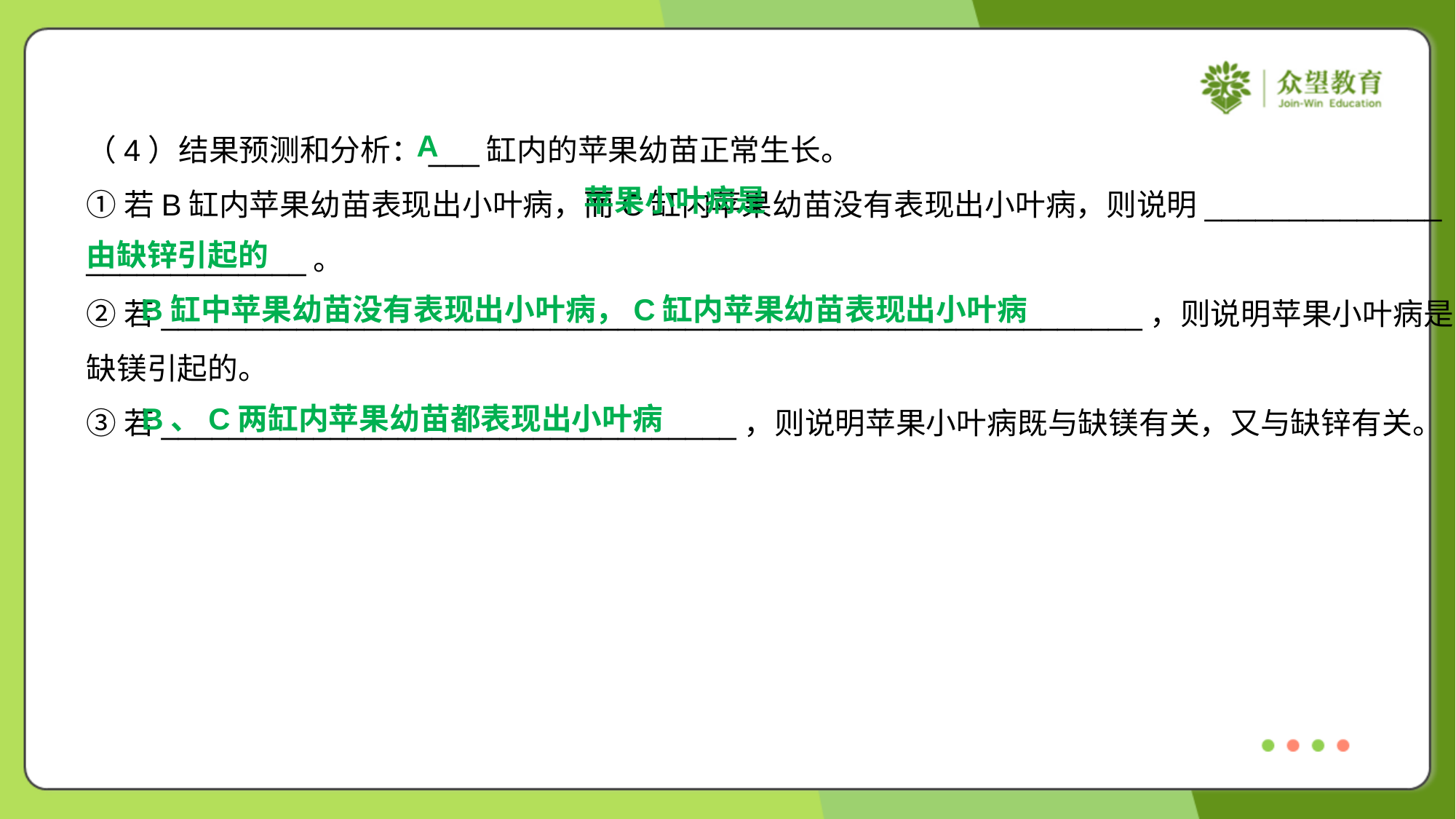

A
（4）结果预测和分析：___缸内的苹果幼苗正常生长。
                                                                       苹果小叶病是
由缺锌引起的
①若B缸内苹果幼苗表现出小叶病，而C缸内苹果幼苗没有表现出小叶病，则说明______________
_____________。
②若__________________________________________________________，则说明苹果小叶病是由
缺镁引起的。
③若__________________________________，则说明苹果小叶病既与缺镁有关，又与缺锌有关。
B缸中苹果幼苗没有表现出小叶病，C缸内苹果幼苗表现出小叶病
B、C两缸内苹果幼苗都表现出小叶病